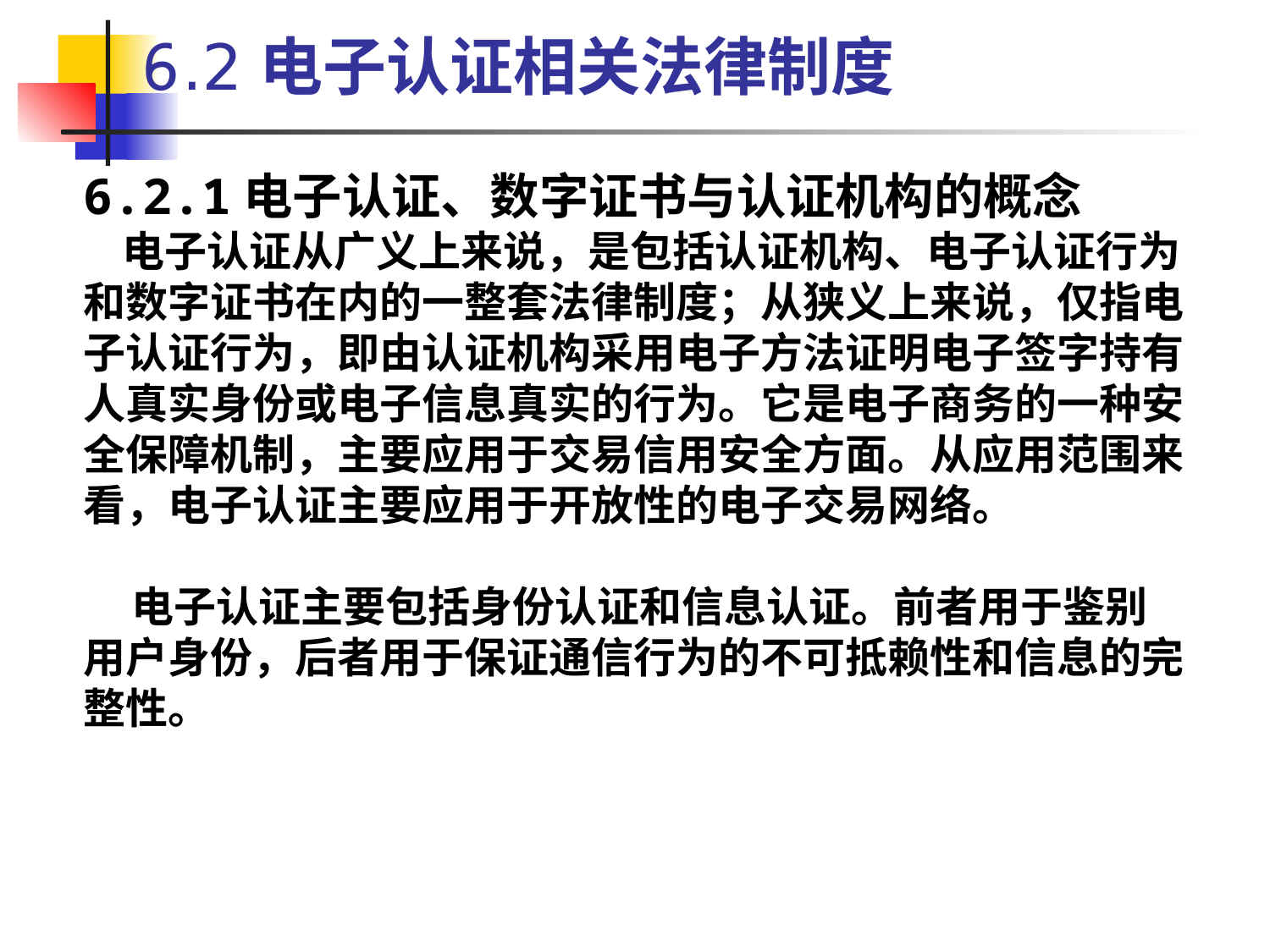

6.2电子认证相关法律制度
6.2.1电子认证、数字证书与认证机构的概念
   电子认证从广义上来说，是包括认证机构、电子认证行为和数字证书在内的一整套法律制度；从狭义上来说，仅指电子认证行为，即由认证机构采用电子方法证明电子签字持有人真实身份或电子信息真实的行为。它是电子商务的一种安全保障机制，主要应用于交易信用安全方面。从应用范围来看，电子认证主要应用于开放性的电子交易网络。

    电子认证主要包括身份认证和信息认证。前者用于鉴别用户身份，后者用于保证通信行为的不可抵赖性和信息的完整性。